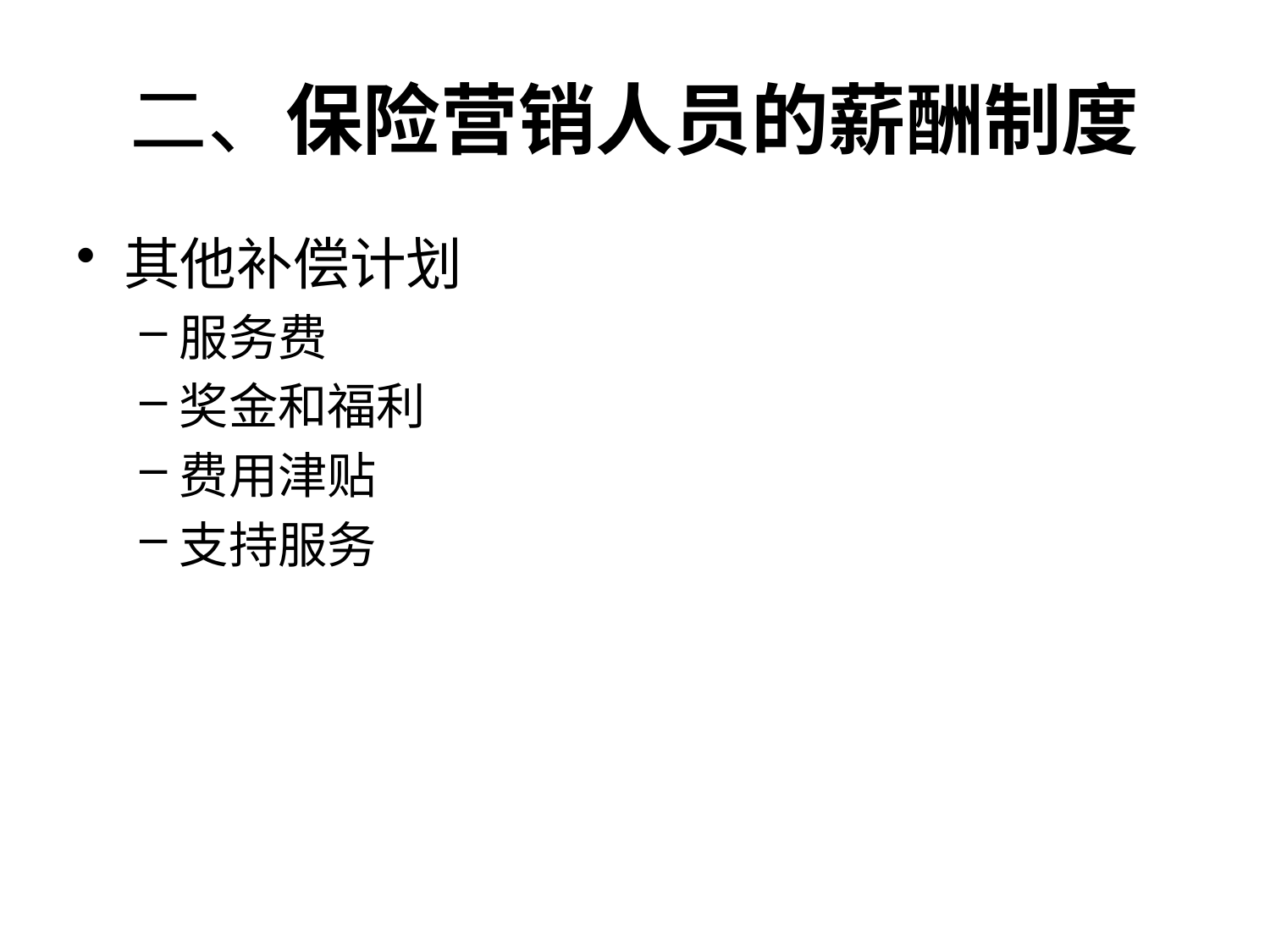

# 二、保险营销人员的薪酬制度
其他补偿计划
服务费
奖金和福利
费用津贴
支持服务